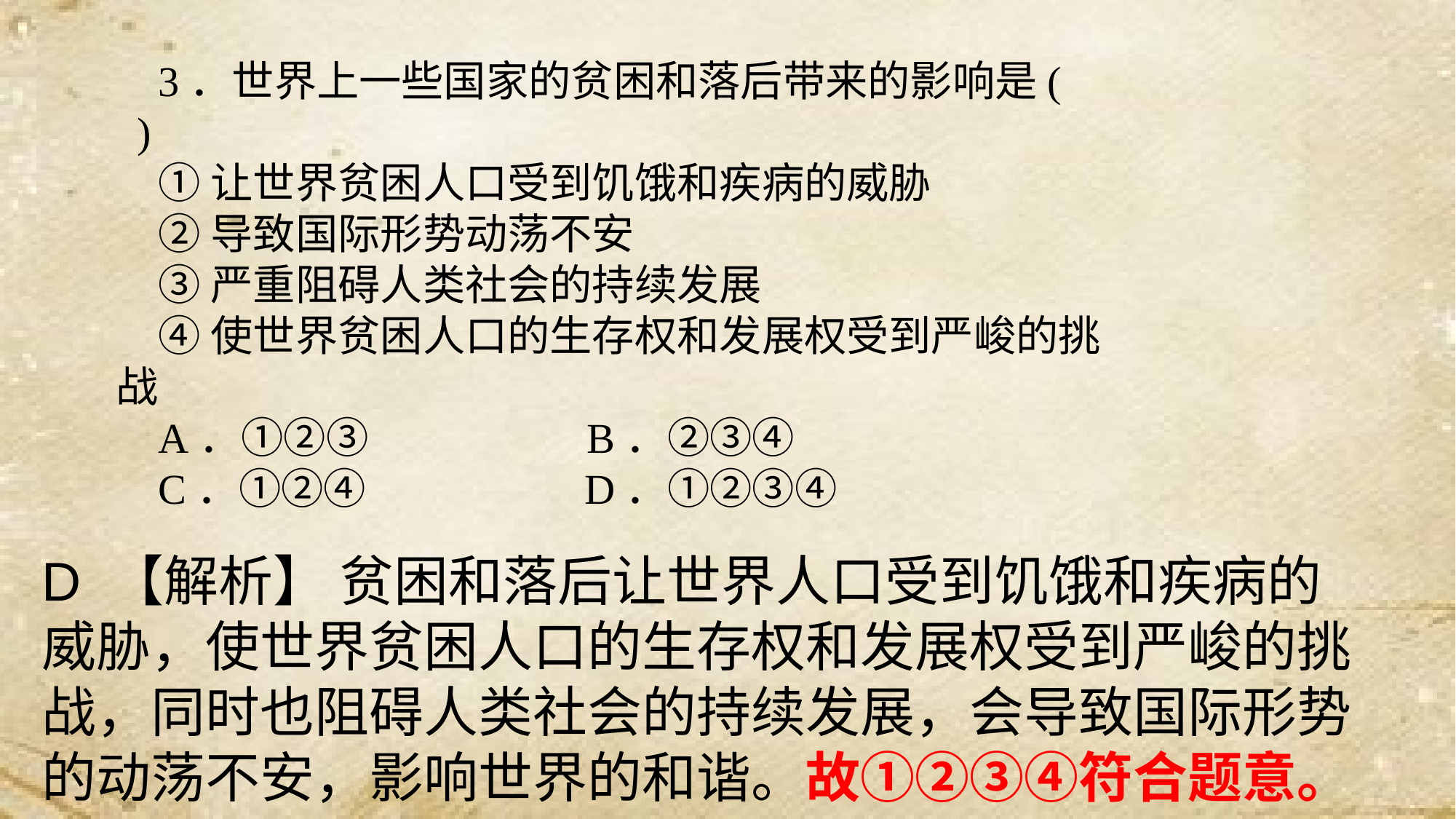

3．世界上一些国家的贫困和落后带来的影响是(      )
①让世界贫困人口受到饥饿和疾病的威胁
②导致国际形势动荡不安
③严重阻碍人类社会的持续发展
④使世界贫困人口的生存权和发展权受到严峻的挑战
A．①②③                      B．②③④
C．①②④                      D．①②③④
D 【解析】 贫困和落后让世界人口受到饥饿和疾病的威胁，使世界贫困人口的生存权和发展权受到严峻的挑战，同时也阻碍人类社会的持续发展，会导致国际形势的动荡不安，影响世界的和谐。故①②③④符合题意。